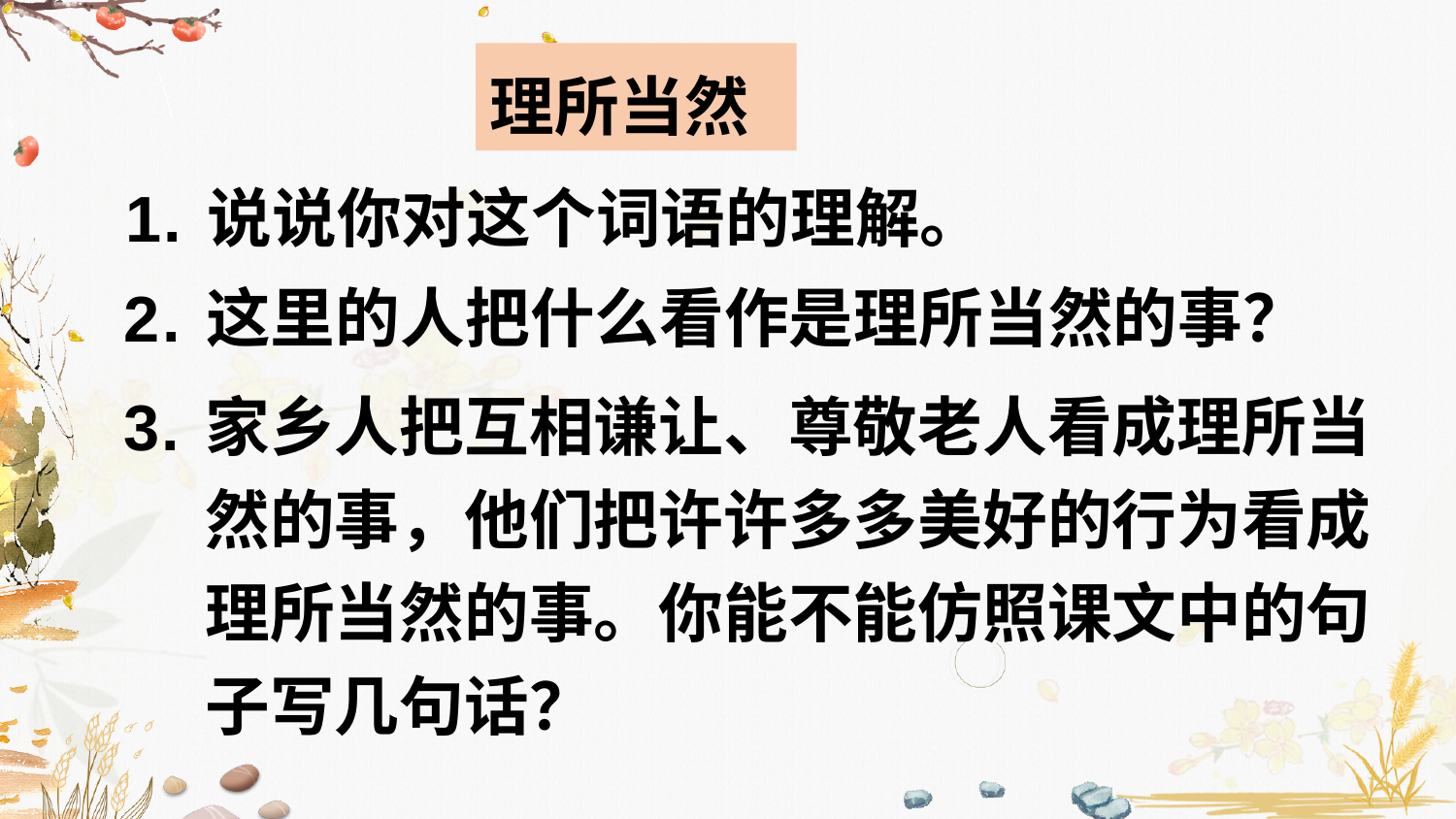

理所当然
说说你对这个词语的理解。
这里的人把什么看作是理所当然的事？
家乡人把互相谦让、尊敬老人看成理所当然的事，他们把许许多多美好的行为看成理所当然的事。你能不能仿照课文中的句子写几句话？